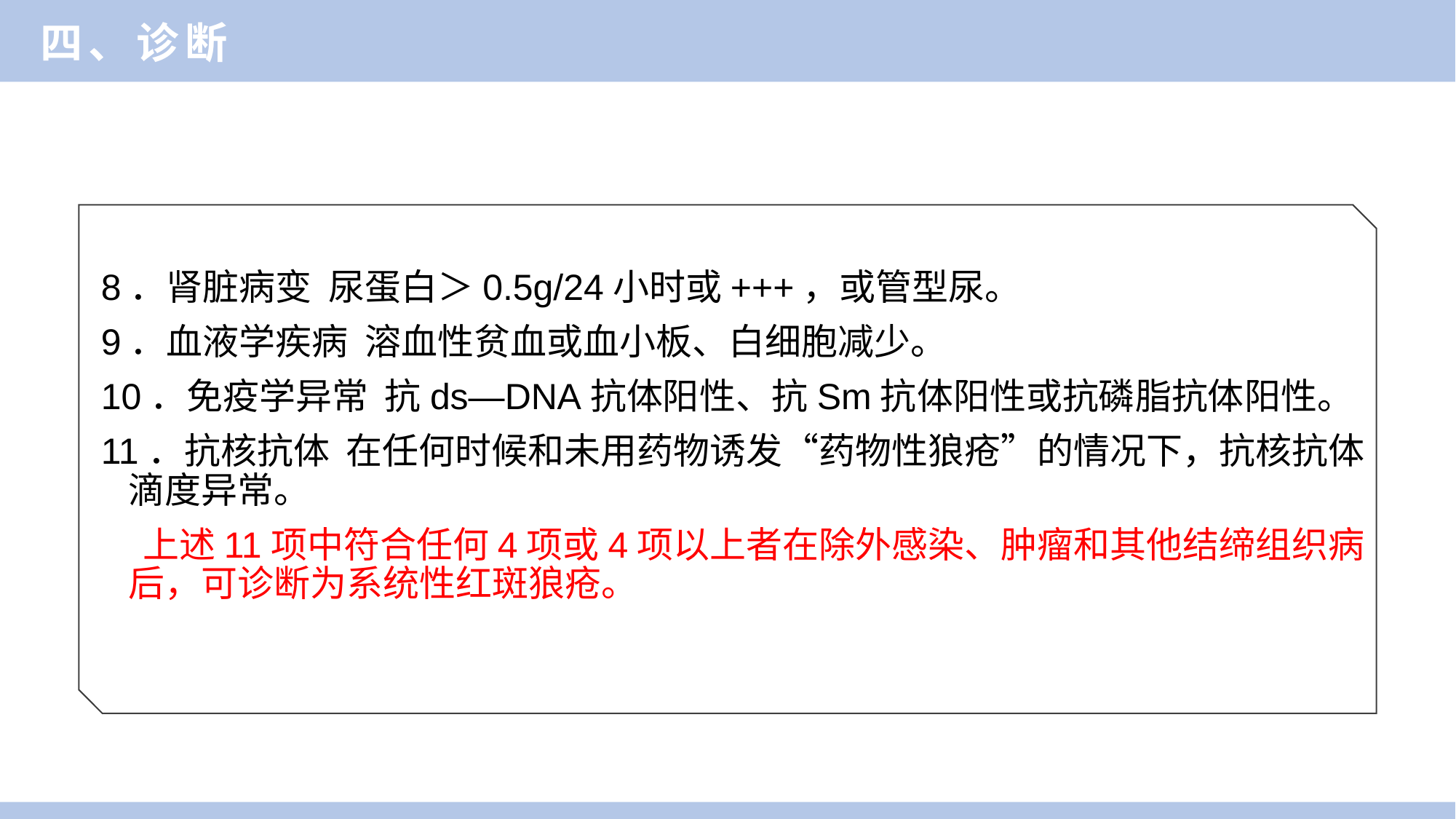

四、诊断

8．肾脏病变  尿蛋白＞0.5g/24小时或+++，或管型尿。
9．血液学疾病  溶血性贫血或血小板、白细胞减少。
10．免疫学异常  抗ds—DNA抗体阳性、抗Sm抗体阳性或抗磷脂抗体阳性。
11．抗核抗体  在任何时候和未用药物诱发“药物性狼疮”的情况下，抗核抗体滴度异常。
    上述11项中符合任何4项或4项以上者在除外感染、肿瘤和其他结缔组织病后，可诊断为系统性红斑狼疮。